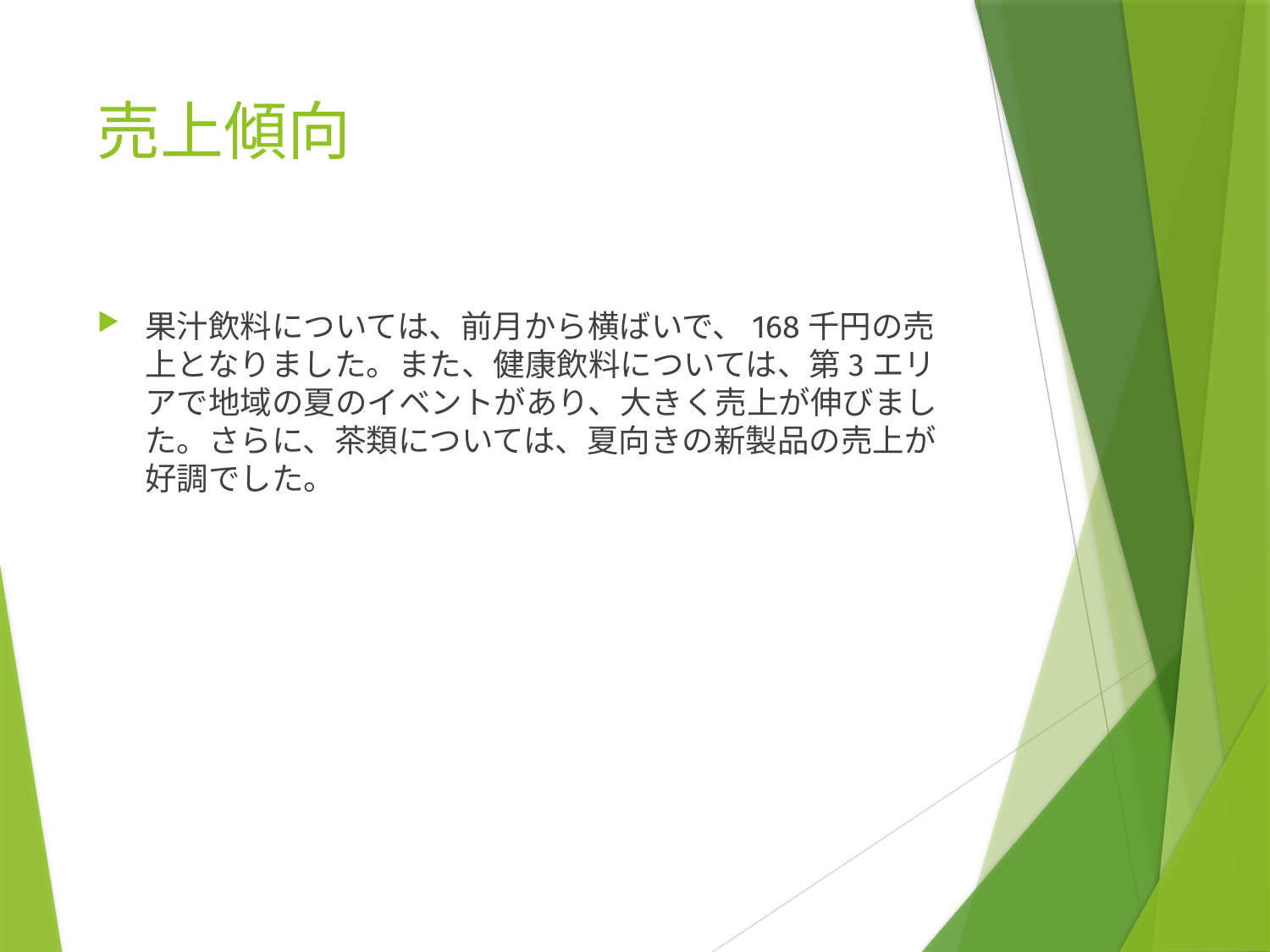

# 売上傾向
果汁飲料については、前月から横ばいで、168千円の売上となりました。また、健康飲料については、第3エリアで地域の夏のイベントがあり、大きく売上が伸びました。さらに、茶類については、夏向きの新製品の売上が好調でした。